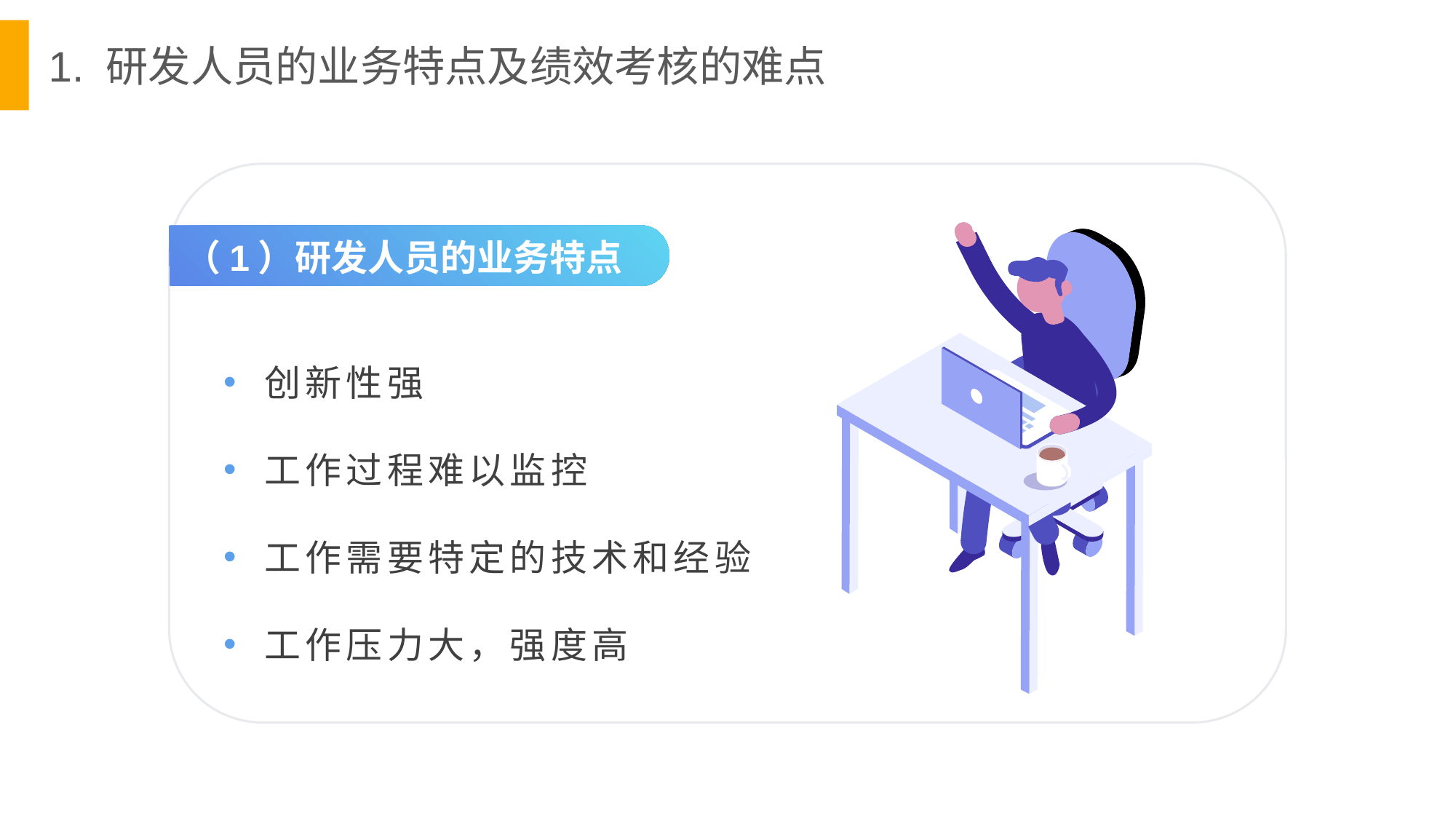

1. 研发人员的业务特点及绩效考核的难点

（1）研发人员的业务特点

创新性强
工作过程难以监控
工作需要特定的技术和经验
工作压力大，强度高